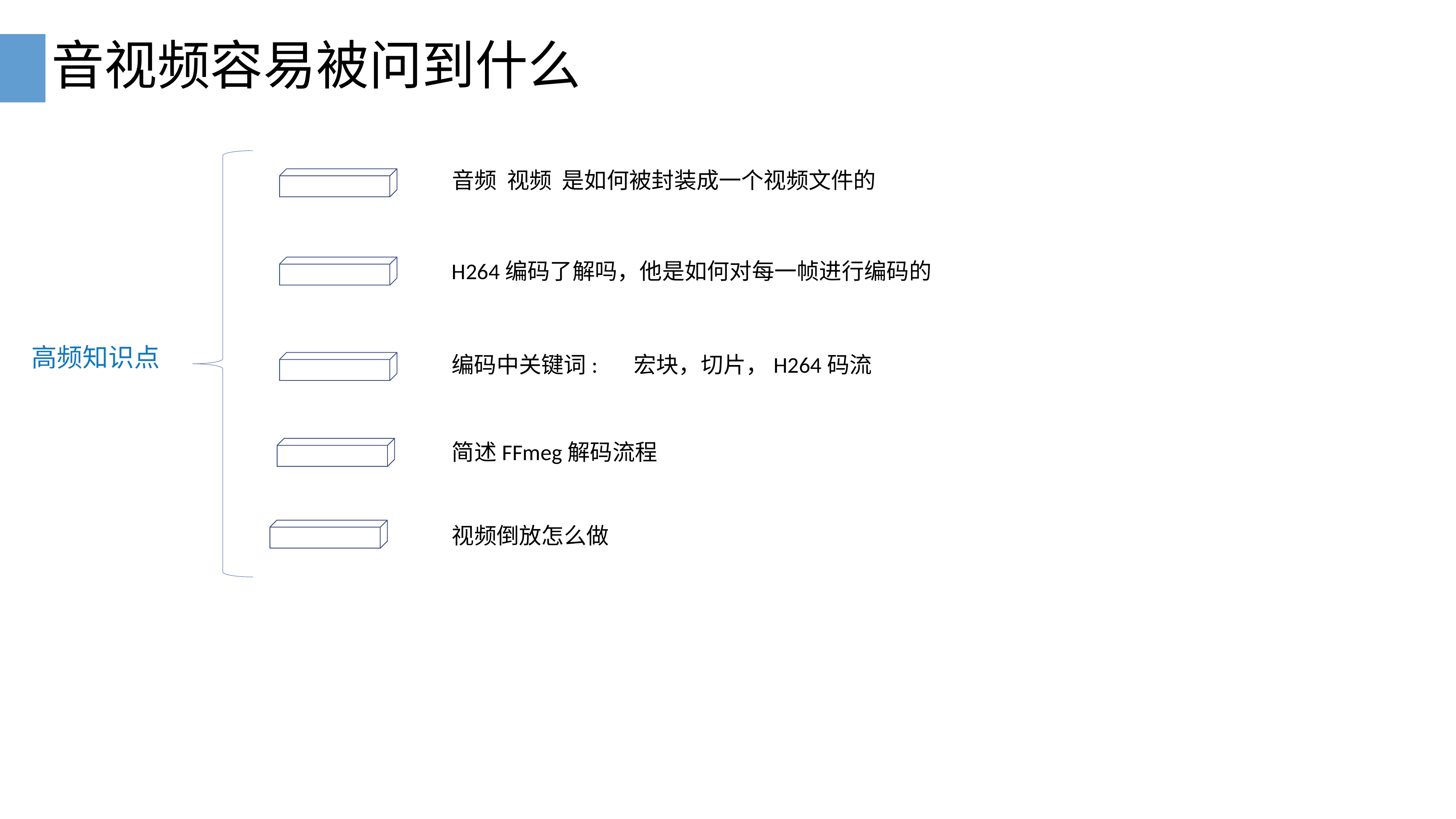

# 音视频容易被问到什么

音频  视频  是如何被封装成一个视频文件的

H264编码了解吗，他是如何对每一帧进行编码的

高频知识点
编码中关键词:      宏块，切片，H264码流

简述FFmeg解码流程

视频倒放怎么做